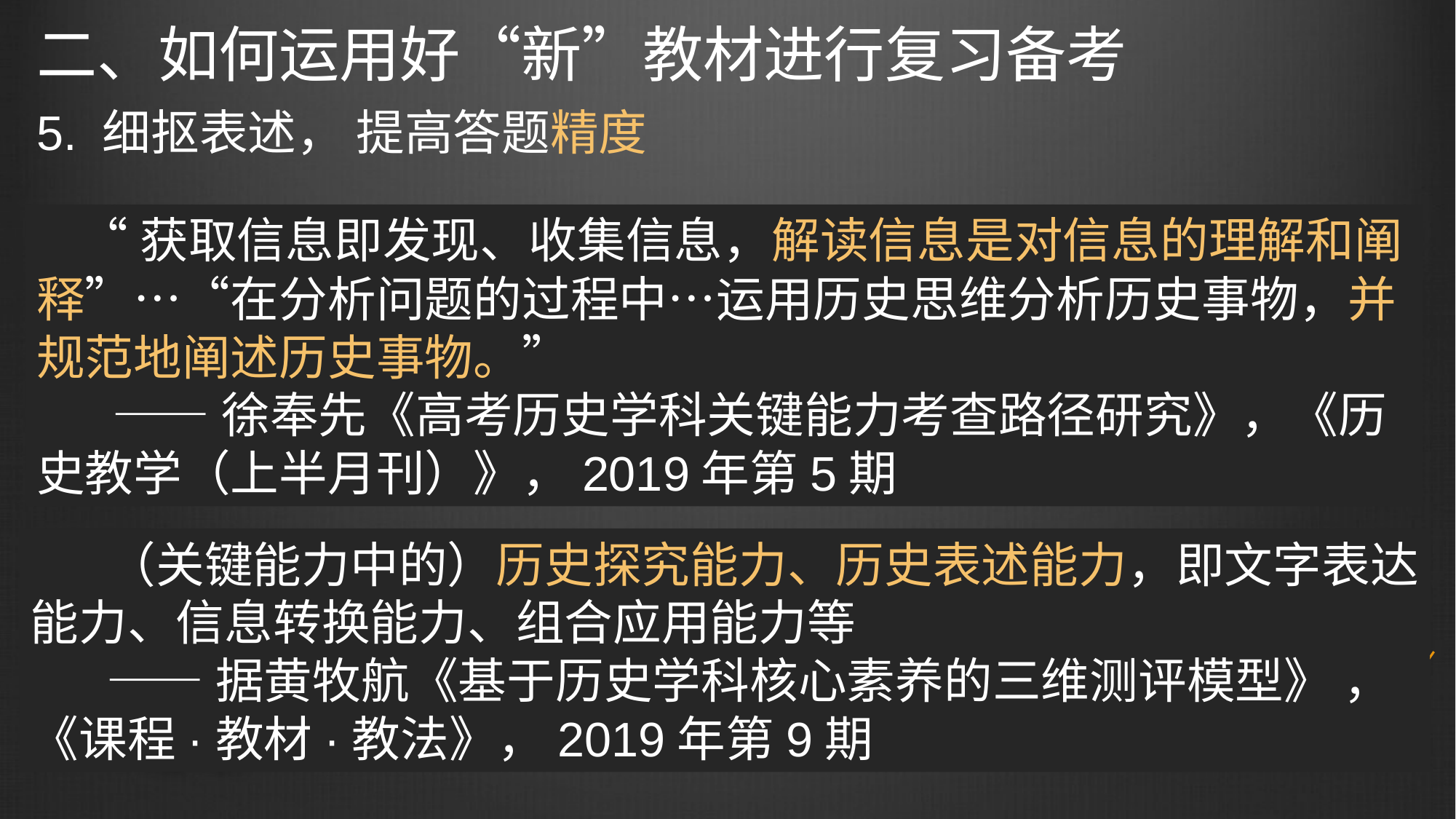

二、如何运用好“新”教材进行复习备考
5. 细抠表述， 提高答题精度
    “获取信息即发现、收集信息，解读信息是对信息的理解和阐释”…“在分析问题的过程中…运用历史思维分析历史事物，并规范地阐述历史事物。”
       ——徐奉先《高考历史学科关键能力考查路径研究》，《历史教学（上半月刊）》，2019年第5期
      （关键能力中的）历史探究能力、历史表述能力，即文字表达能力、信息转换能力、组合应用能力等
       ——据黄牧航《基于历史学科核心素养的三维测评模型》 ，《课程·教材·教法》，2019年第9期
主线特征2：危机（阐述+解释+结论）